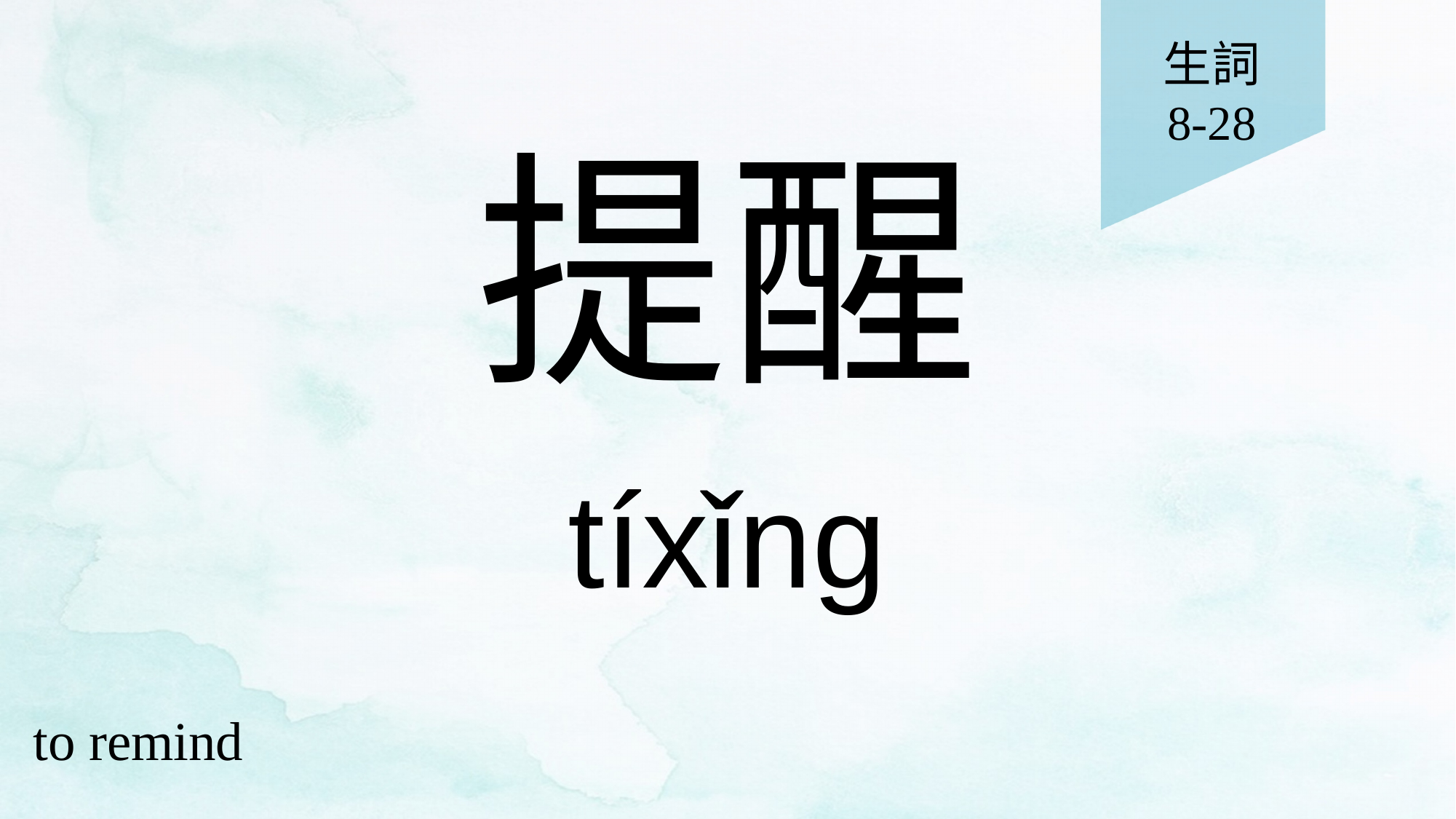

生詞
8-28
# 提醒
tíxǐng
to remind